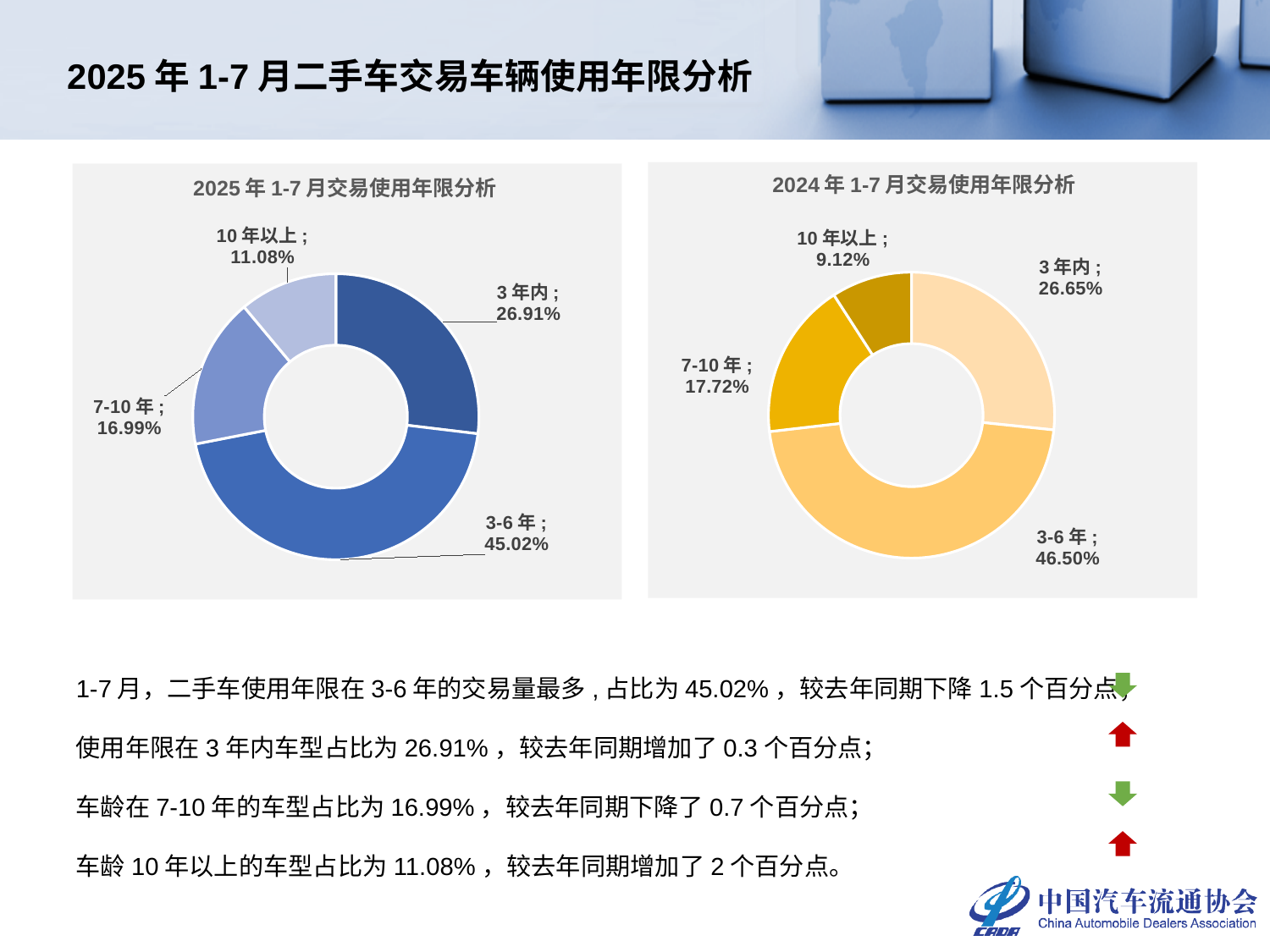

# 2025年1-7月二手车交易车辆使用年限分析

### Chart: 2024年1-7月交易使用年限分析

| Category | 2024年 |
|---|---|
| 3年内 | 0.26652898877434833 |
| 3-6年 | 0.46504688180588566 |
| 7-10年 | 0.17719110171788968 |
| 10年以上 | 0.09123302770187633 |

### Chart: 2025年1-7月交易使用年限分析

| Category | 2025年 |
|---|---|
| 3年内 | 0.2690723306349972 |
| 3-6年 | 0.4502365106564467 |
| 7-10年 | 0.169867407117535 |
| 10年以上 | 0.1108237515910211 |
1-7月，二手车使用年限在3-6年的交易量最多,占比为45.02%，较去年同期下降1.5个百分点；
使用年限在3年内车型占比为26.91%，较去年同期增加了0.3个百分点；
车龄在7-10年的车型占比为16.99%，较去年同期下降了0.7个百分点；
车龄10年以上的车型占比为11.08%，较去年同期增加了2个百分点。